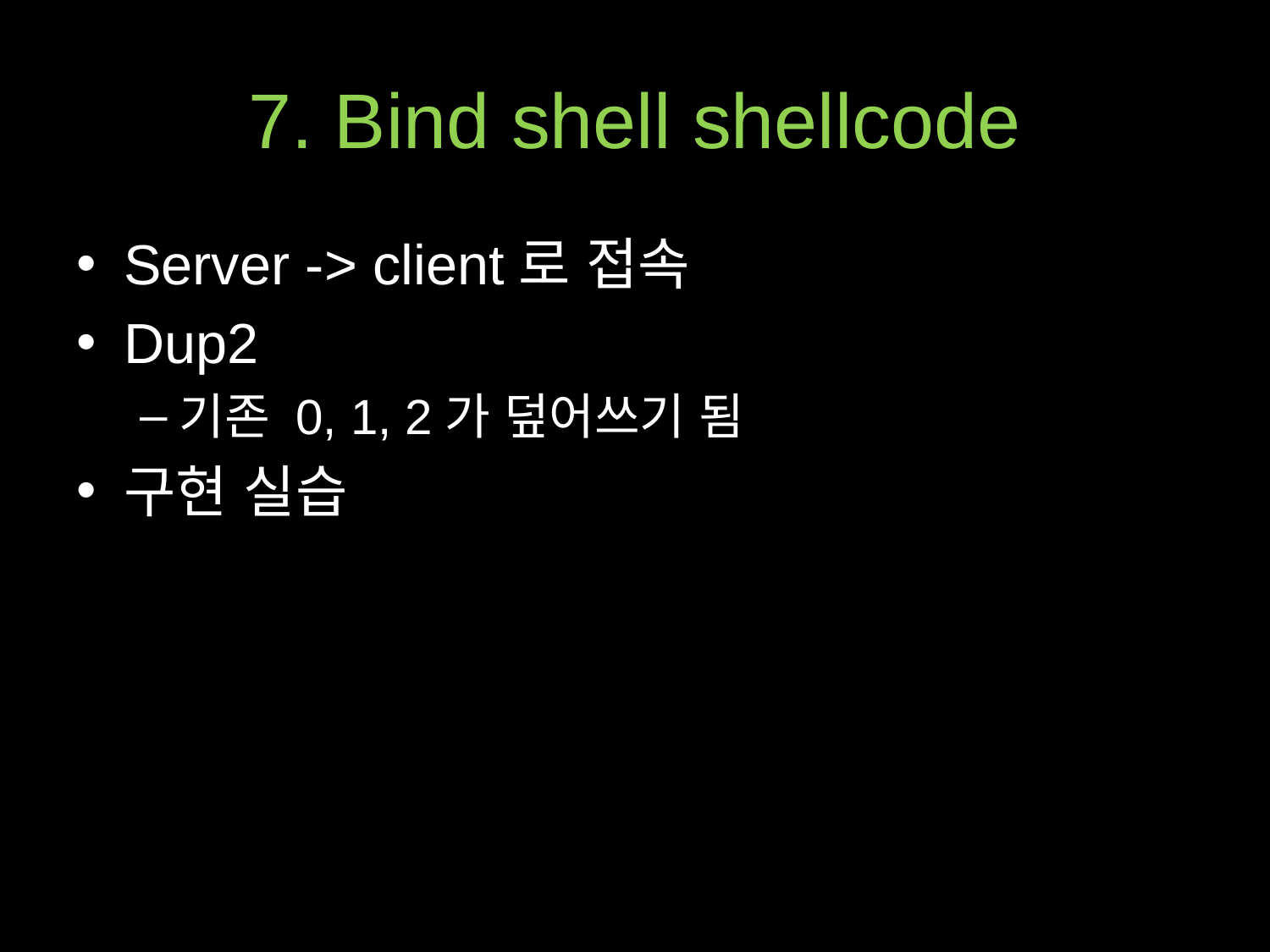

# 7. Bind shell shellcode
Server -> client로 접속
Dup2
기존 0, 1, 2가 덮어쓰기 됨
구현 실습